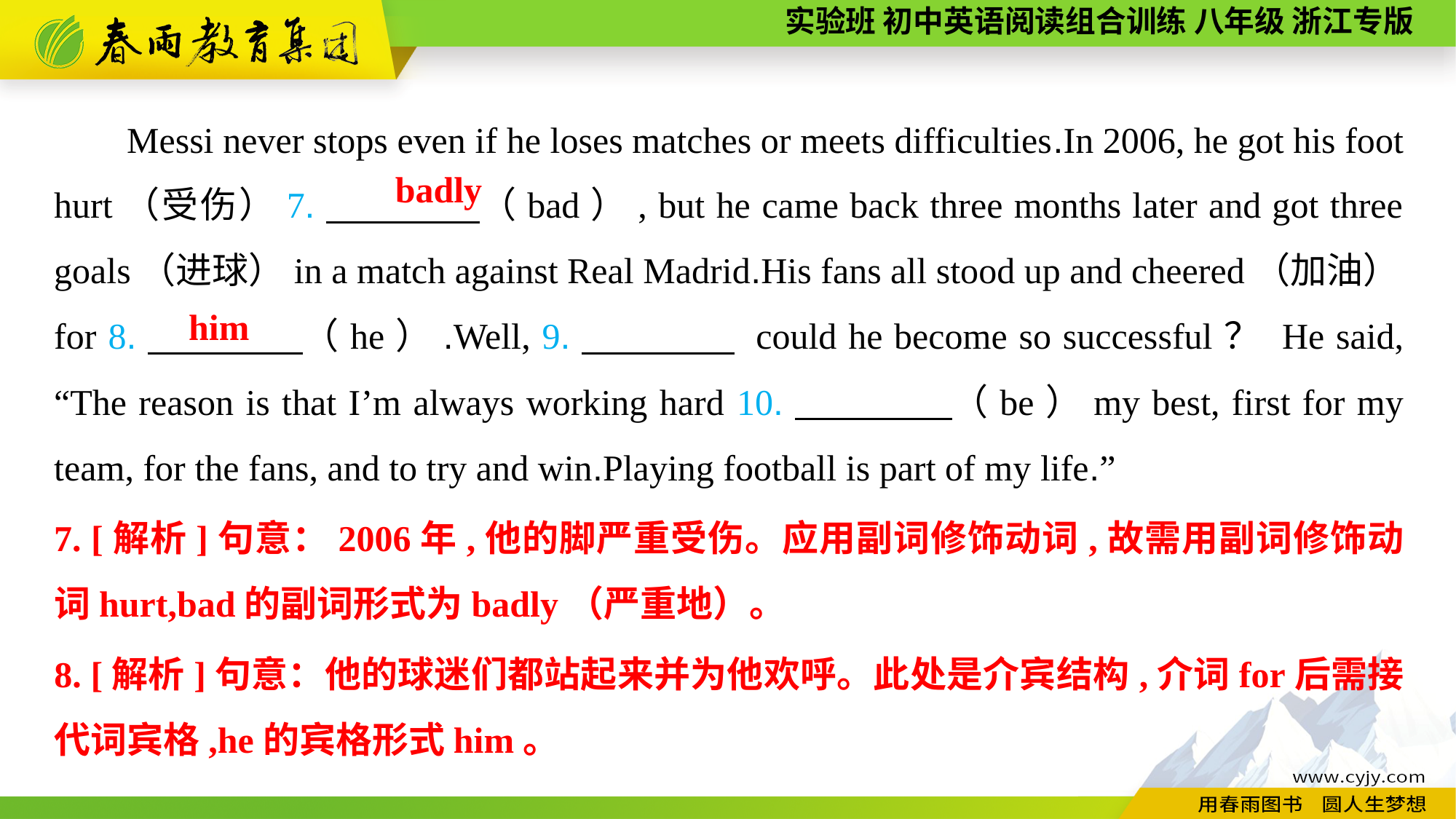

Messi never stops even if he loses matches or meets difficulties.In 2006, he got his foot hurt（受伤）7.　　　　（bad）, but he came back three months later and got three goals（进球）in a match against Real Madrid.His fans all stood up and cheered（加油）for 8.　　　　（he）.Well, 9.　　　　 could he become so successful？ He said, “The reason is that I’m always working hard 10.　　　　（be）my best, first for my team, for the fans, and to try and win.Playing football is part of my life.”
badly
him
7. [解析]句意：2006年,他的脚严重受伤。应用副词修饰动词,故需用副词修饰动词hurt,bad的副词形式为badly（严重地）。
8. [解析]句意：他的球迷们都站起来并为他欢呼。此处是介宾结构,介词for后需接代词宾格,he的宾格形式him。